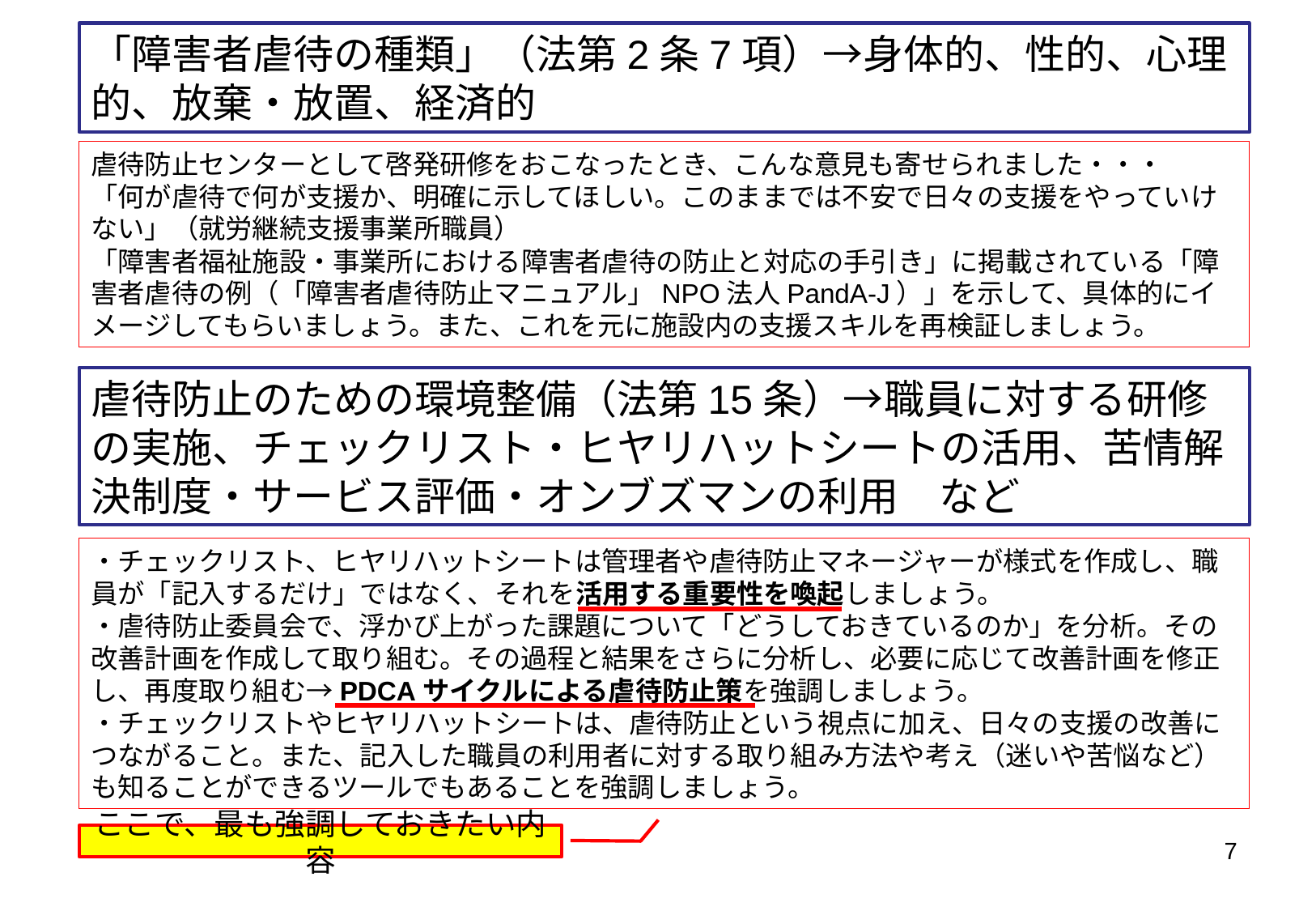

「障害者虐待の種類」（法第2条7項）→身体的、性的、心理的、放棄・放置、経済的
虐待防止センターとして啓発研修をおこなったとき、こんな意見も寄せられました・・・
「何が虐待で何が支援か、明確に示してほしい。このままでは不安で日々の支援をやっていけない」（就労継続支援事業所職員）
「障害者福祉施設・事業所における障害者虐待の防止と対応の手引き」に掲載されている「障害者虐待の例（「障害者虐待防止マニュアル」NPO法人PandA-J）」を示して、具体的にイメージしてもらいましょう。また、これを元に施設内の支援スキルを再検証しましょう。
虐待防止のための環境整備（法第15条）→職員に対する研修の実施、チェックリスト・ヒヤリハットシートの活用、苦情解決制度・サービス評価・オンブズマンの利用　など
・チェックリスト、ヒヤリハットシートは管理者や虐待防止マネージャーが様式を作成し、職員が「記入するだけ」ではなく、それを活用する重要性を喚起しましょう。
・虐待防止委員会で、浮かび上がった課題について「どうしておきているのか」を分析。その改善計画を作成して取り組む。その過程と結果をさらに分析し、必要に応じて改善計画を修正し、再度取り組む→PDCAサイクルによる虐待防止策を強調しましょう。
・チェックリストやヒヤリハットシートは、虐待防止という視点に加え、日々の支援の改善につながること。また、記入した職員の利用者に対する取り組み方法や考え（迷いや苦悩など）も知ることができるツールでもあることを強調しましょう。
ここで、最も強調しておきたい内容
7